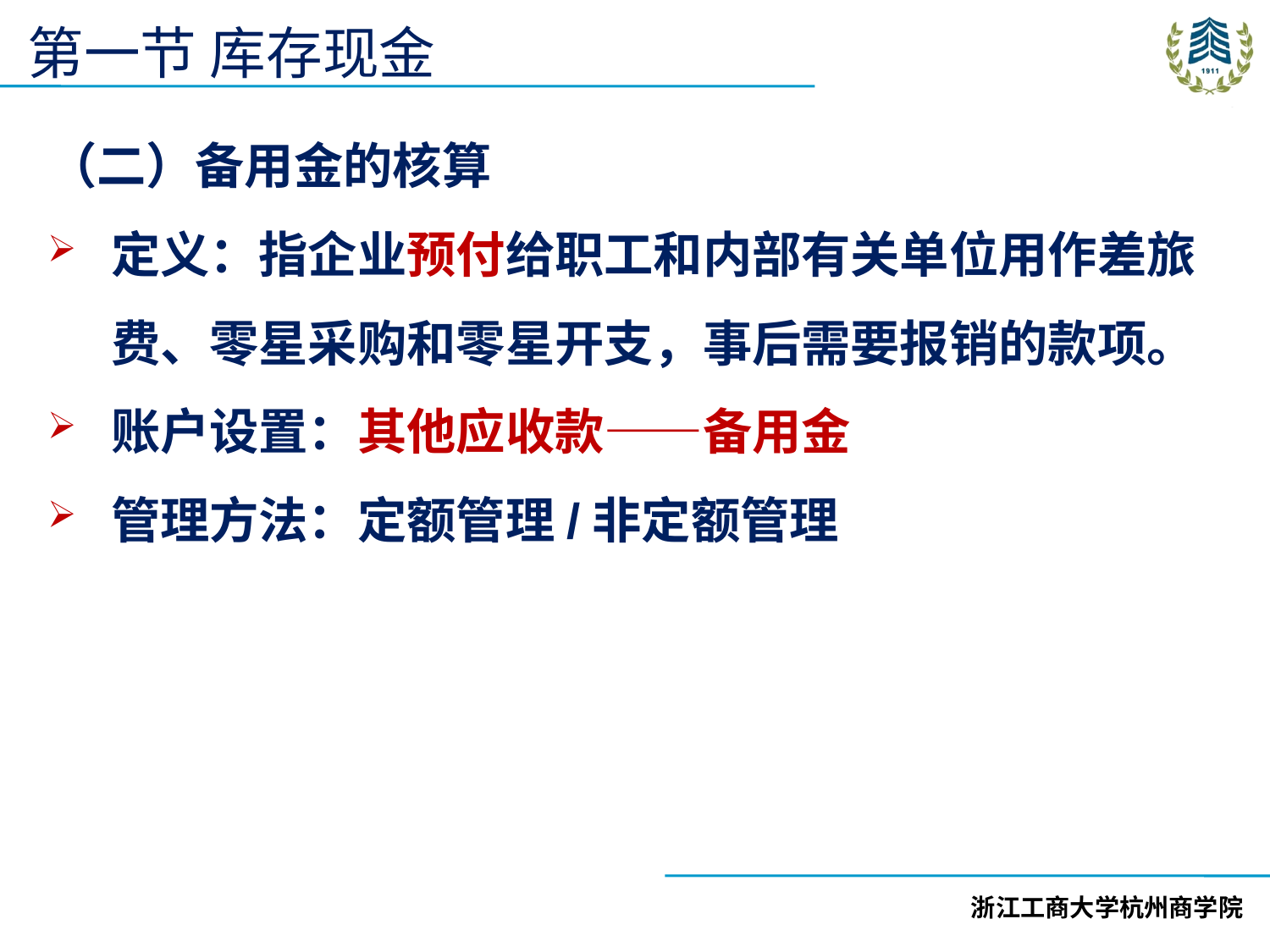

第一节 库存现金
（二）备用金的核算
定义：指企业预付给职工和内部有关单位用作差旅费、零星采购和零星开支，事后需要报销的款项。
账户设置：其他应收款——备用金
管理方法：定额管理/非定额管理